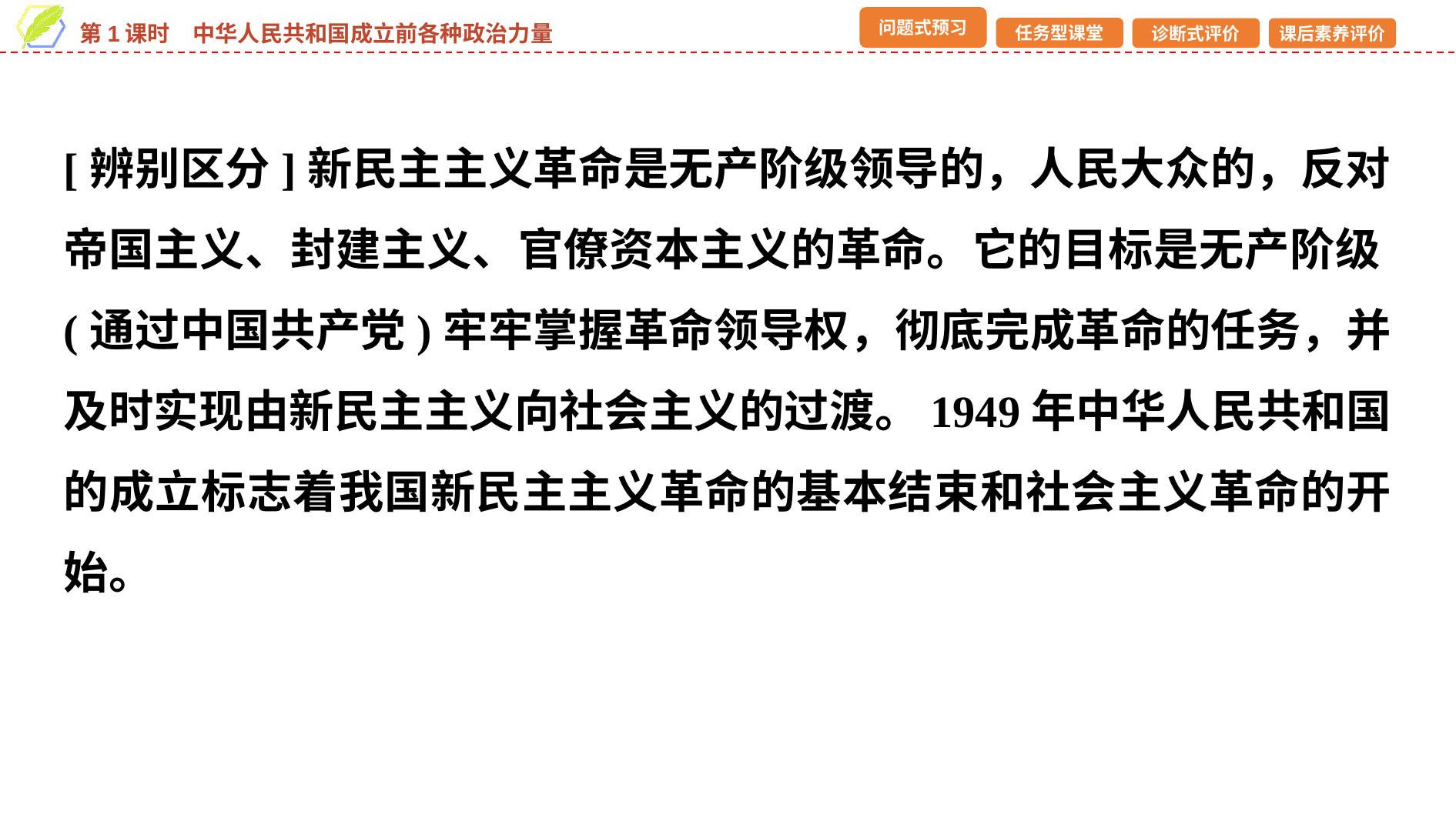

[辨别区分]新民主主义革命是无产阶级领导的，人民大众的，反对帝国主义、封建主义、官僚资本主义的革命。它的目标是无产阶级(通过中国共产党)牢牢掌握革命领导权，彻底完成革命的任务，并及时实现由新民主主义向社会主义的过渡。1949年中华人民共和国的成立标志着我国新民主主义革命的基本结束和社会主义革命的开始。